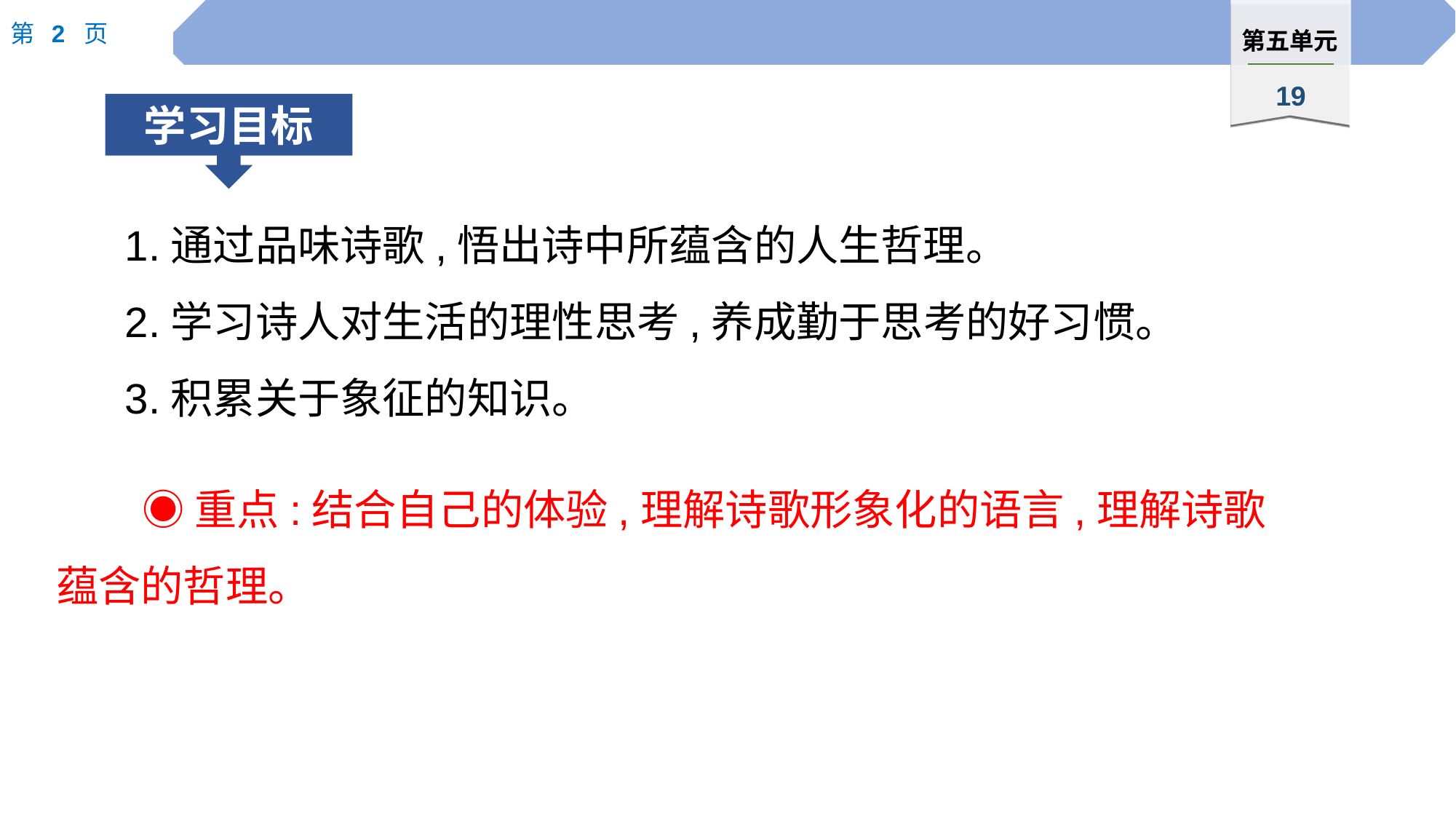

1.通过品味诗歌,悟出诗中所蕴含的人生哲理。
2.学习诗人对生活的理性思考,养成勤于思考的好习惯。
3.积累关于象征的知识。
◉重点:结合自己的体验,理解诗歌形象化的语言,理解诗歌蕴含的哲理。